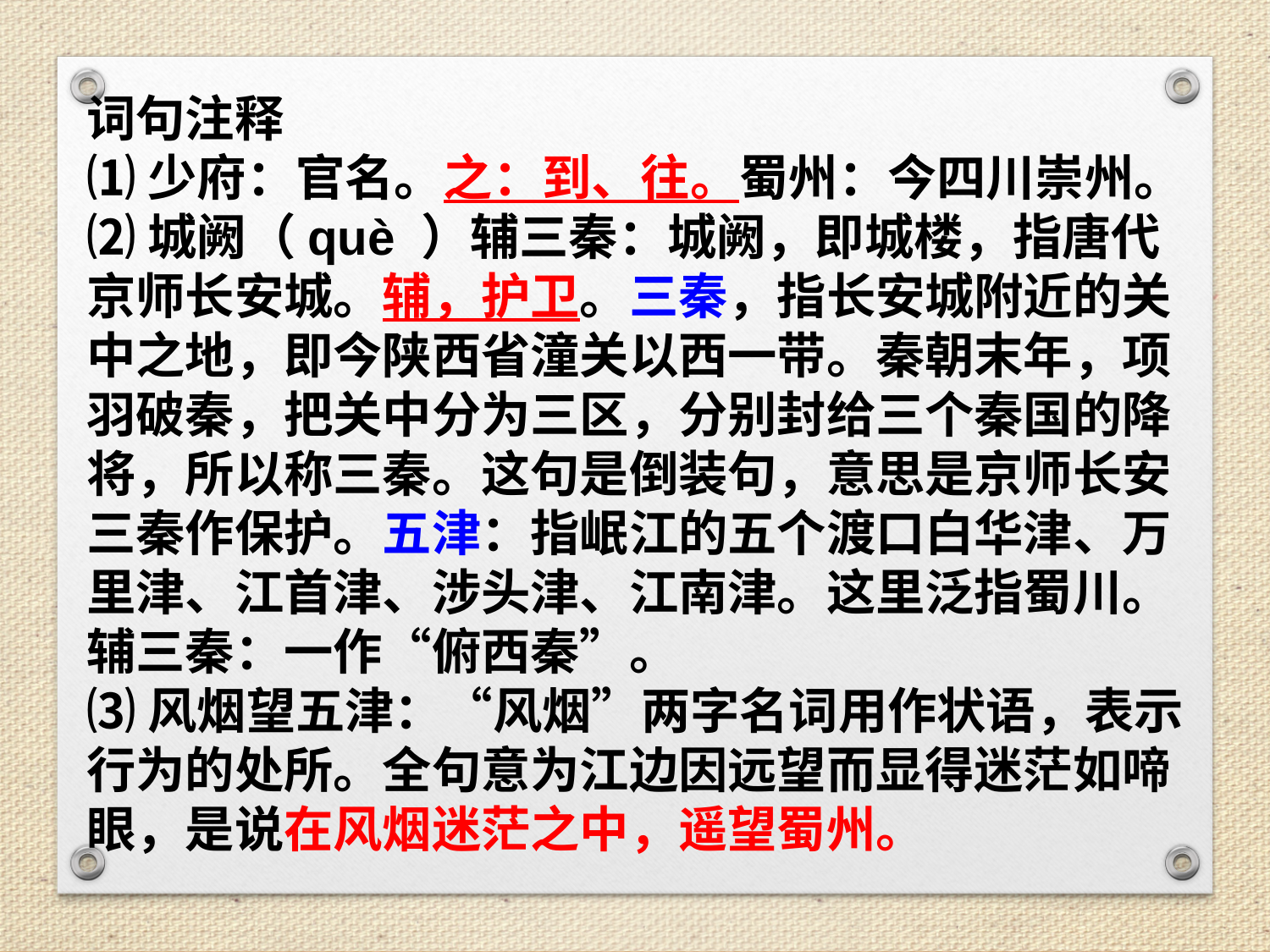

词句注释
⑴少府：官名。之：到、往。蜀州：今四川崇州。
⑵城阙（què ）辅三秦：城阙，即城楼，指唐代京师长安城。辅，护卫。三秦，指长安城附近的关中之地，即今陕西省潼关以西一带。秦朝末年，项羽破秦，把关中分为三区，分别封给三个秦国的降将，所以称三秦。这句是倒装句，意思是京师长安三秦作保护。五津：指岷江的五个渡口白华津、万里津、江首津、涉头津、江南津。这里泛指蜀川。辅三秦：一作“俯西秦”。
⑶风烟望五津：“风烟”两字名词用作状语，表示行为的处所。全句意为江边因远望而显得迷茫如啼眼，是说在风烟迷茫之中，遥望蜀州。